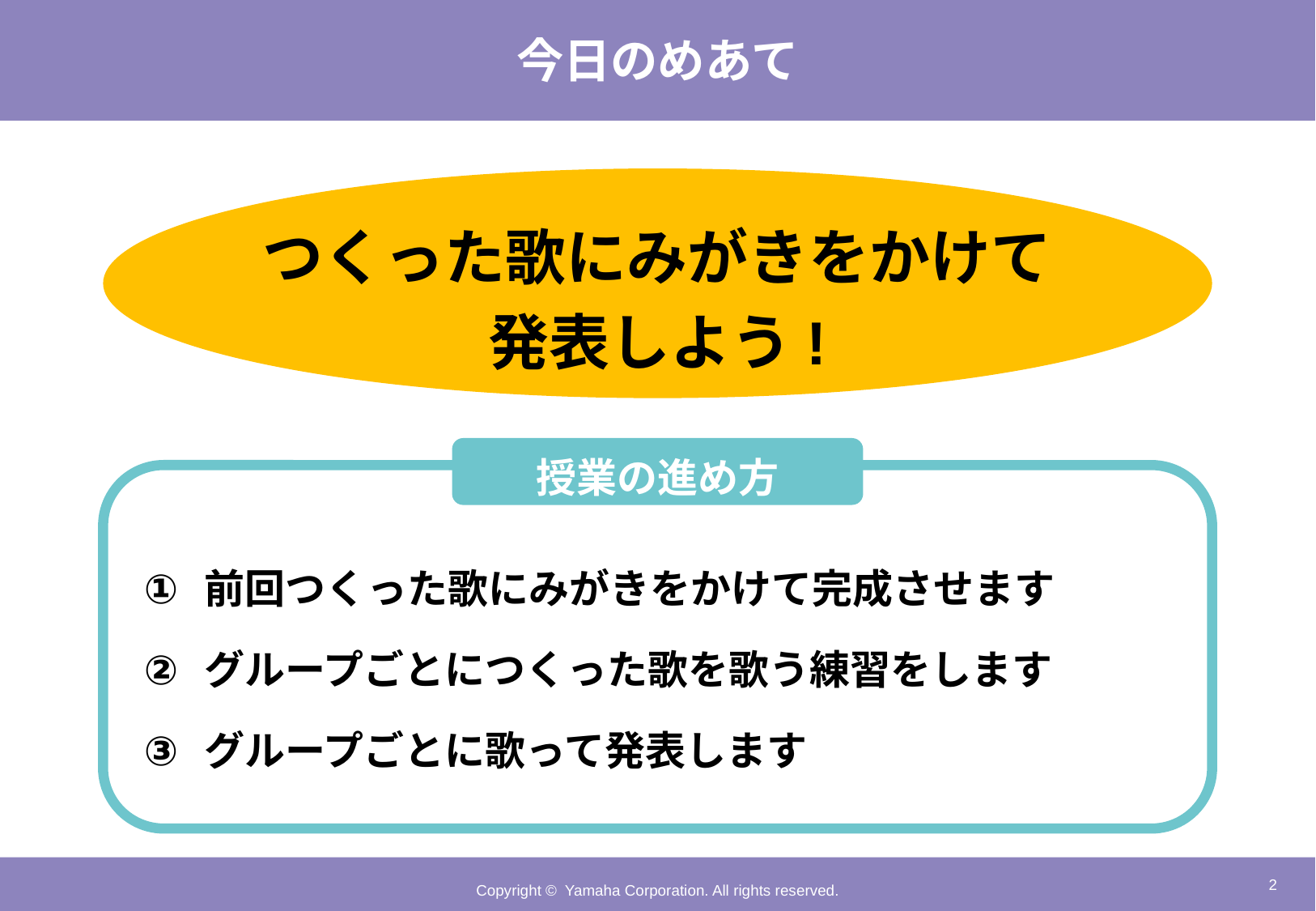

# 今日のめあて
つくった歌にみがきをかけて
発表しよう!
授業の進め方
前回つくった歌にみがきをかけて完成させます
グループごとにつくった歌を歌う練習をします
グループごとに歌って発表します
2